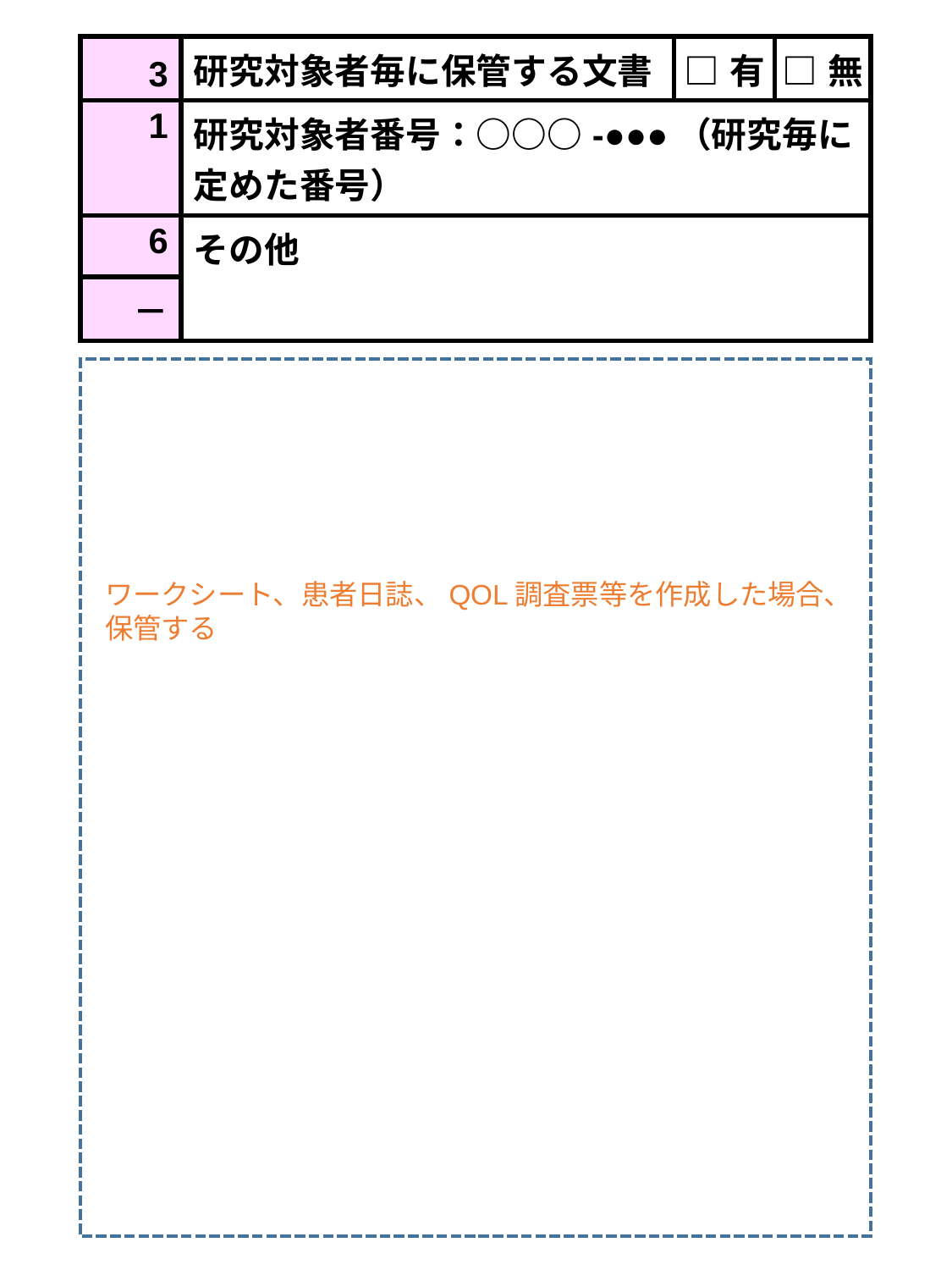

| 3 | 研究対象者毎に保管する文書 | □有 | □無 |
| --- | --- | --- | --- |
| 1 | 研究対象者番号：○○○-●●●（研究毎に定めた番号） |  |  |
| 6 | その他 |  |  |
| － |  |  |  |

ワークシート、患者日誌、QOL調査票等を作成した場合、保管する